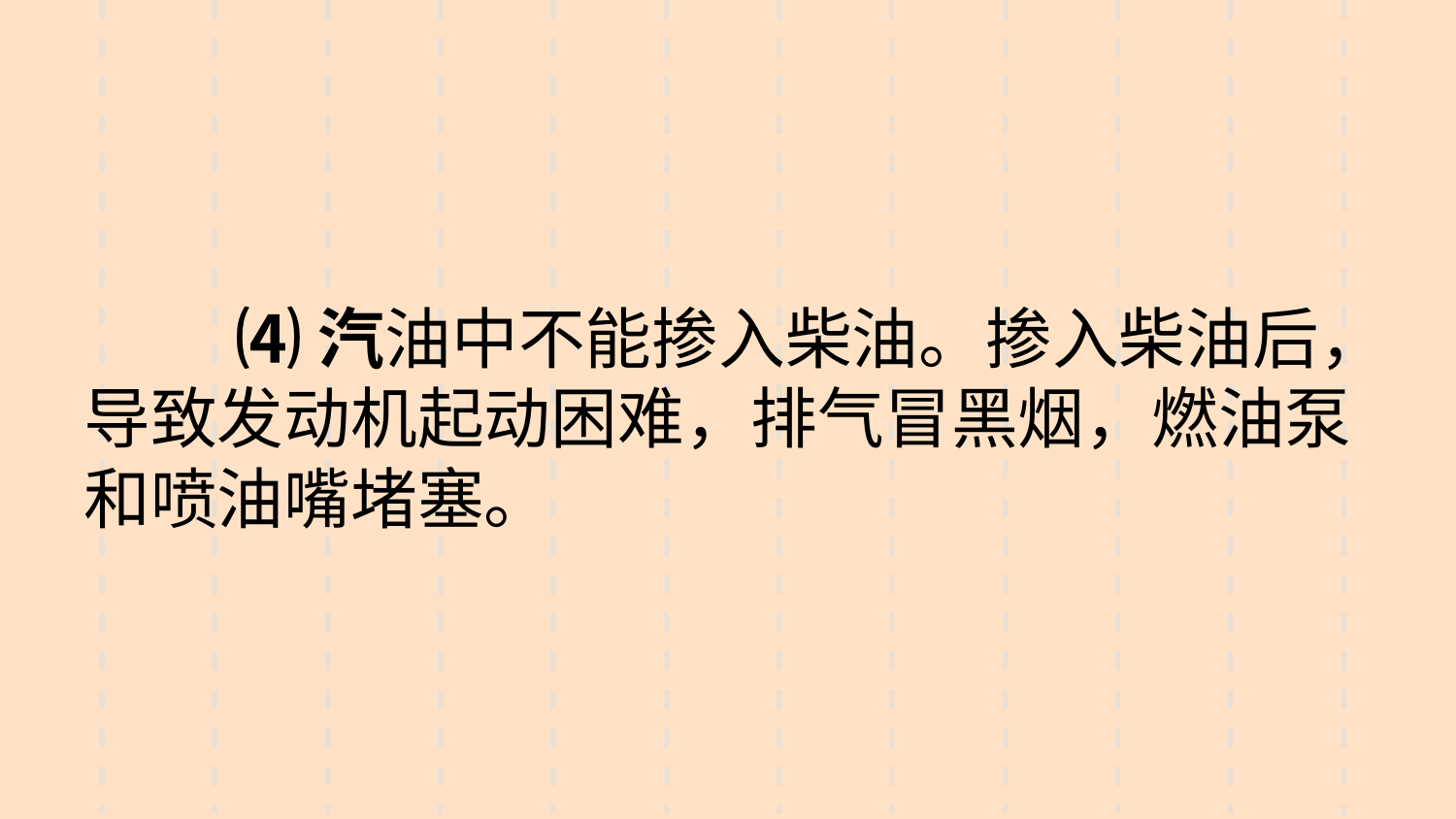

⑷汽油中不能掺入柴油。掺入柴油后，导致发动机起动困难，排气冒黑烟，燃油泵和喷油嘴堵塞。